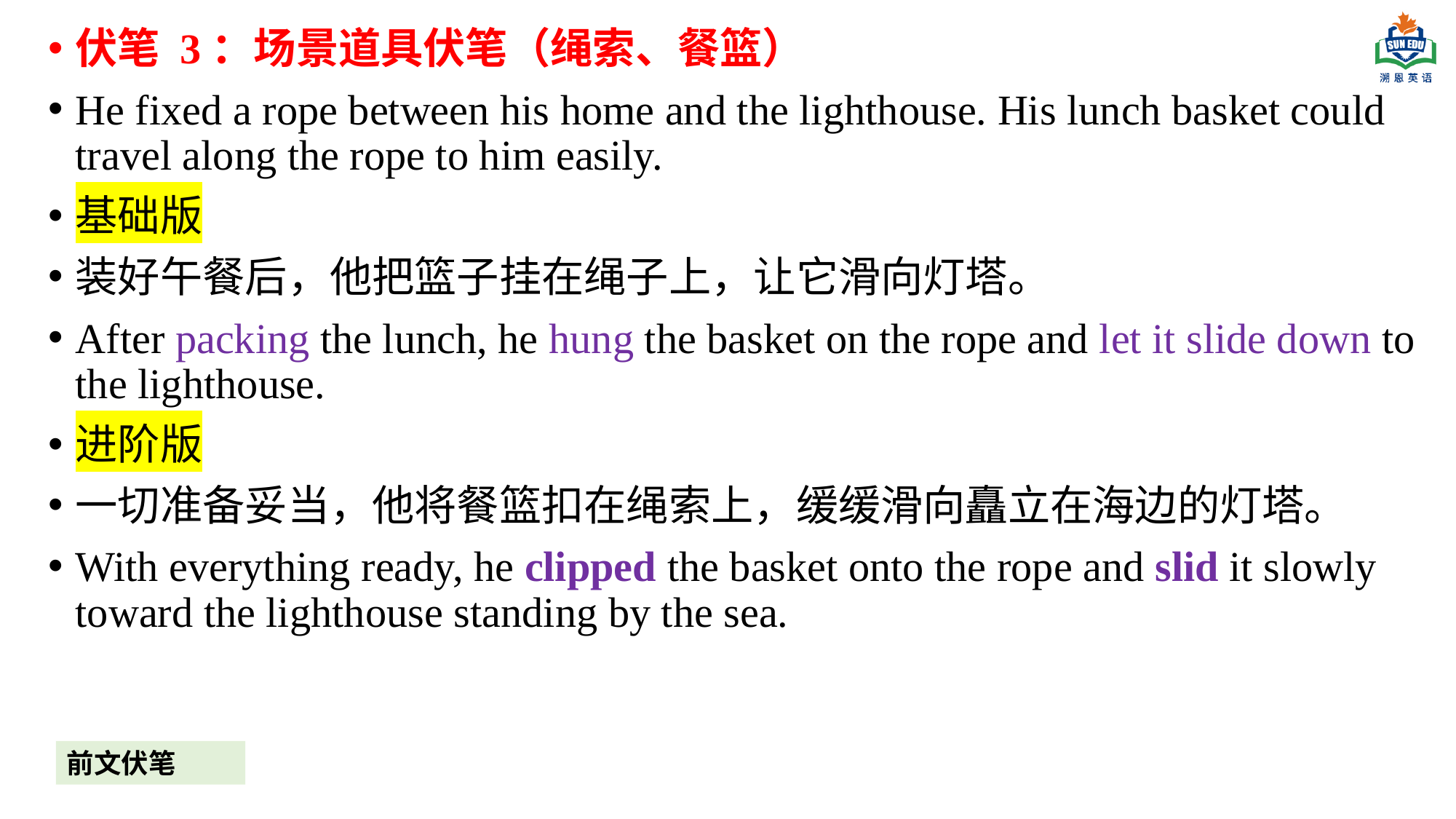

伏笔 3：场景道具伏笔（绳索、餐篮）
He fixed a rope between his home and the lighthouse. His lunch basket could travel along the rope to him easily.
基础版
装好午餐后，他把篮子挂在绳子上，让它滑向灯塔。
After packing the lunch, he hung the basket on the rope and let it slide down to the lighthouse.
进阶版
一切准备妥当，他将餐篮扣在绳索上，缓缓滑向矗立在海边的灯塔。
With everything ready, he clipped the basket onto the rope and slid it slowly toward the lighthouse standing by the sea.

前文伏笔